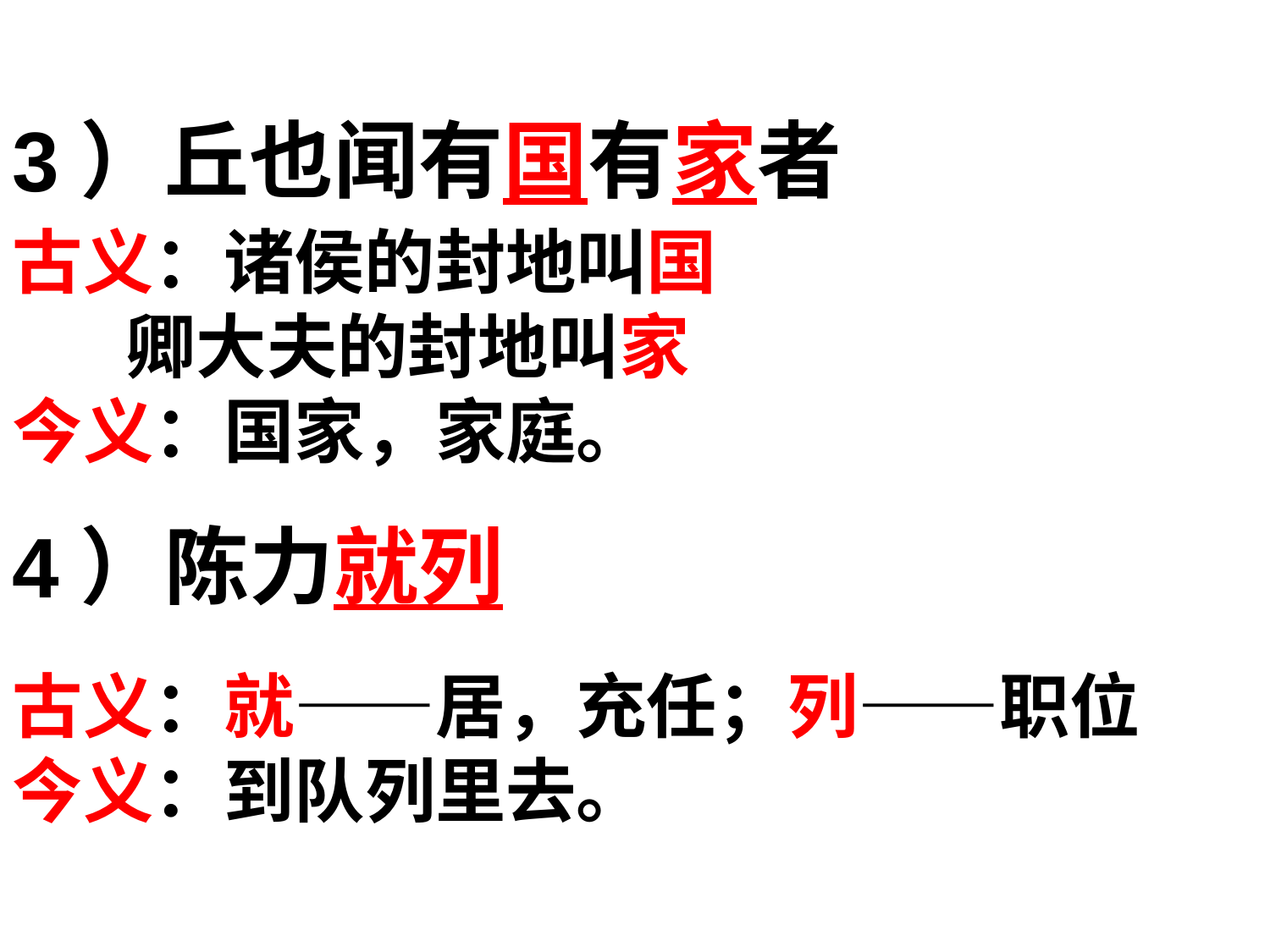

3）丘也闻有国有家者

4）陈力就列
古义：诸侯的封地叫国
      卿大夫的封地叫家
今义：国家，家庭。
古义：就——居，充任；列——职位
今义：到队列里去。